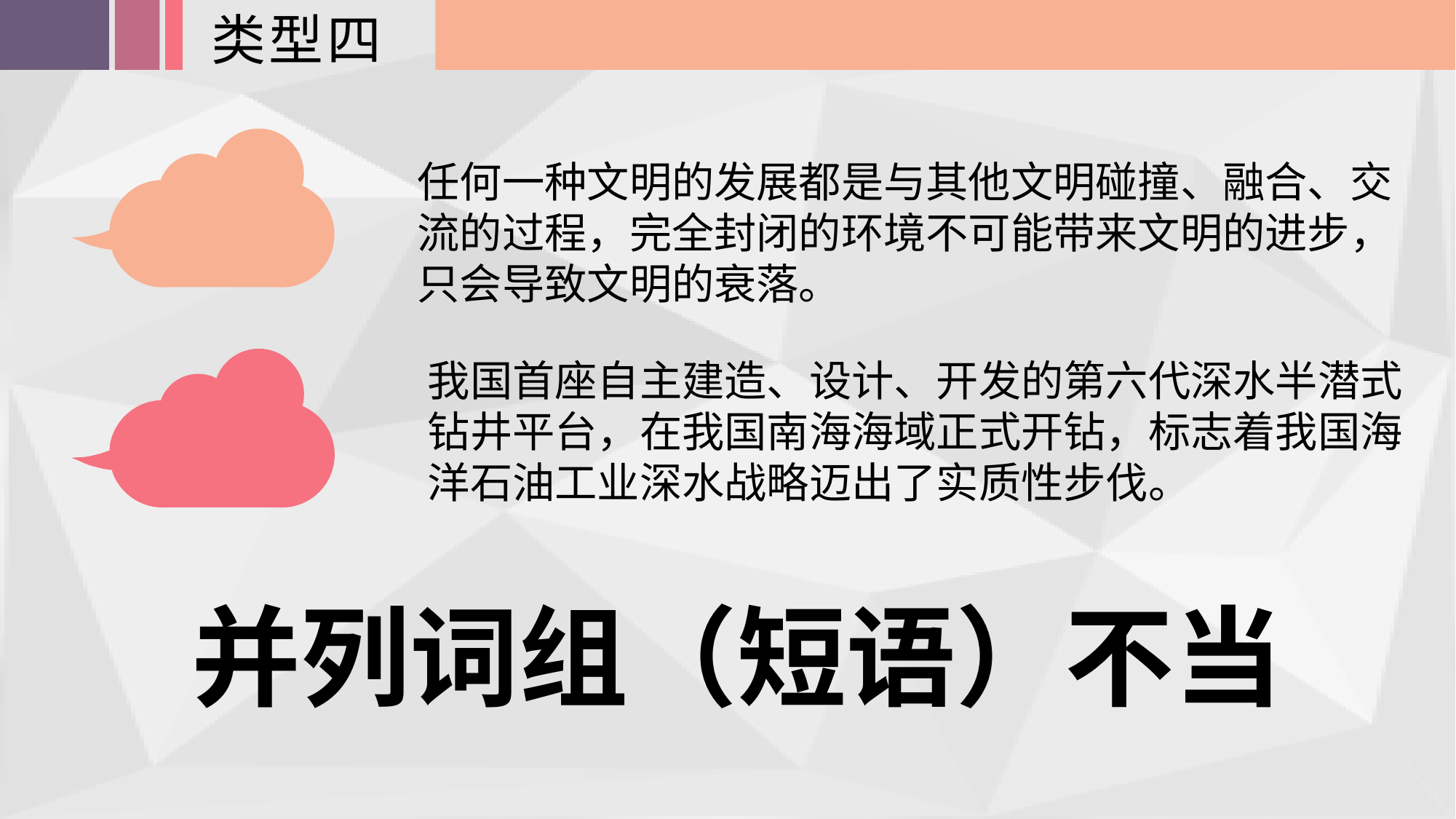

类型四

任何一种文明的发展都是与其他文明碰撞、融合、交流的过程，完全封闭的环境不可能带来文明的进步，只会导致文明的衰落。

我国首座自主建造、设计、开发的第六代深水半潜式钻井平台，在我国南海海域正式开钻，标志着我国海洋石油工业深水战略迈出了实质性步伐。
并列词组（短语）不当